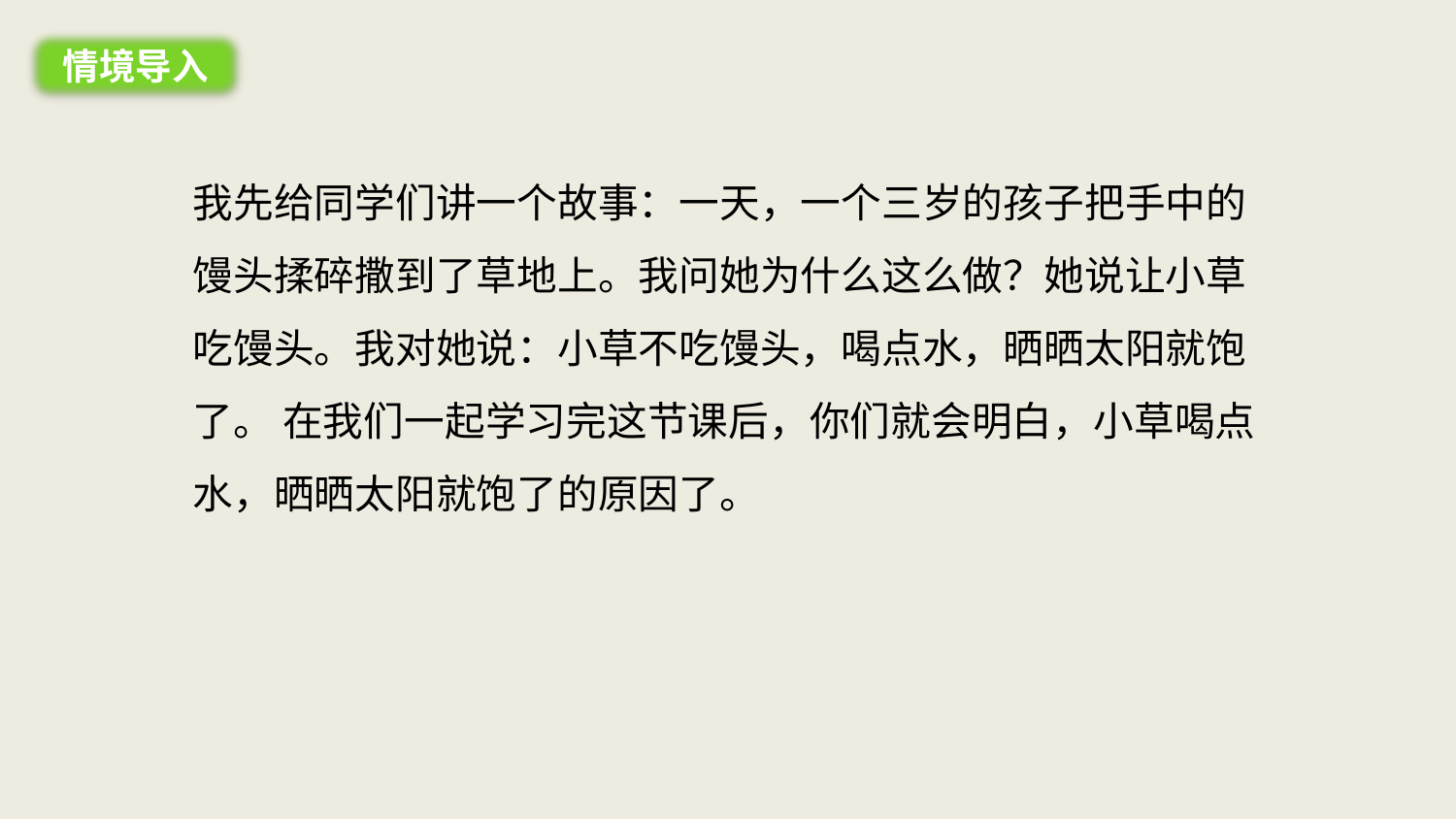

情境导入
我先给同学们讲一个故事：一天，一个三岁的孩子把手中的馒头揉碎撒到了草地上。我问她为什么这么做？她说让小草吃馒头。我对她说：小草不吃馒头，喝点水，晒晒太阳就饱了。 在我们一起学习完这节课后，你们就会明白，小草喝点水，晒晒太阳就饱了的原因了。